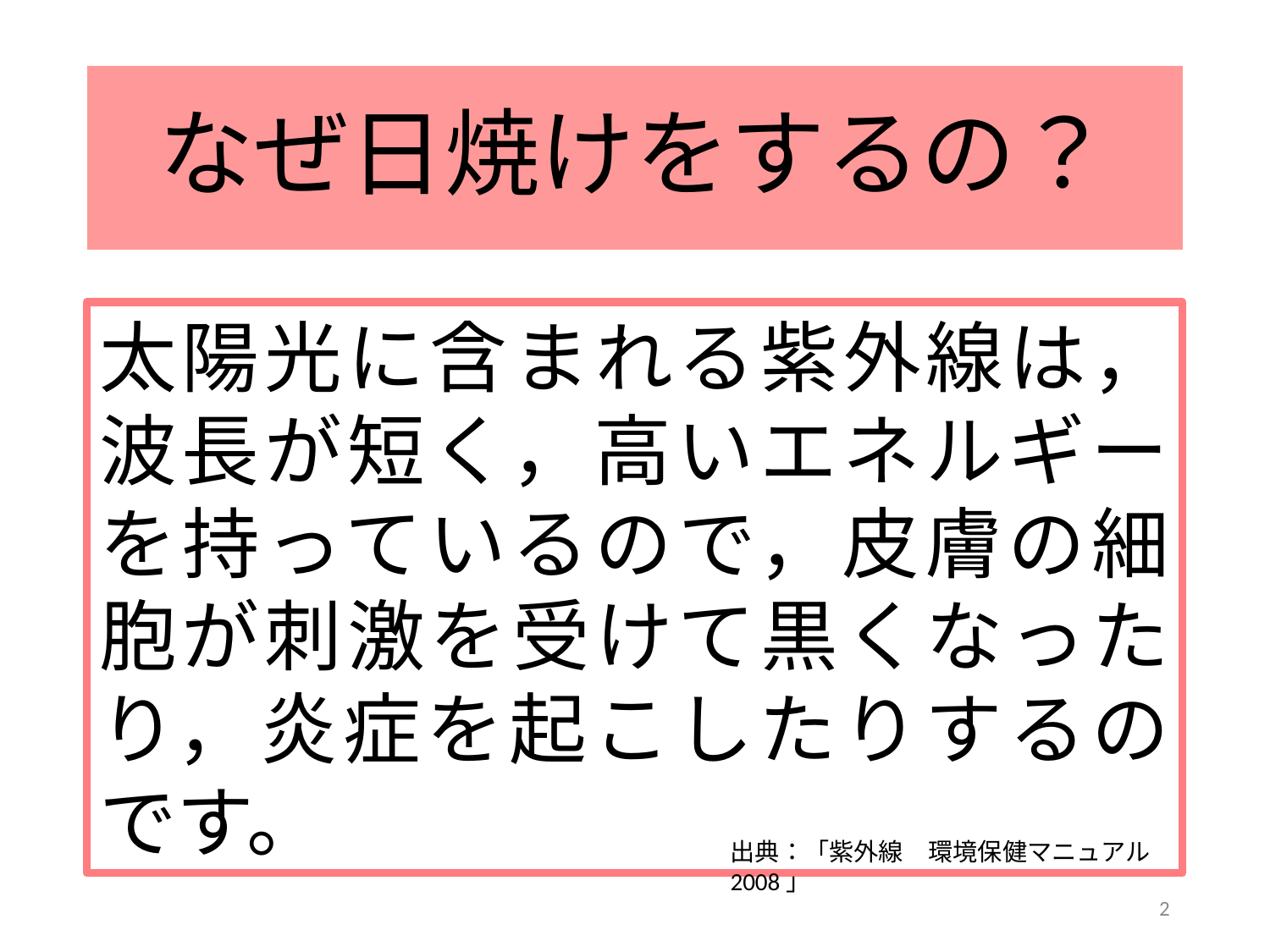

# なぜ日焼けをするの？
太陽光に含まれる紫外線は，波長が短く，高いエネルギーを持っているので，皮膚の細胞が刺激を受けて黒くなったり，炎症を起こしたりするのです。
出典：「紫外線　環境保健マニュアル2008」
2